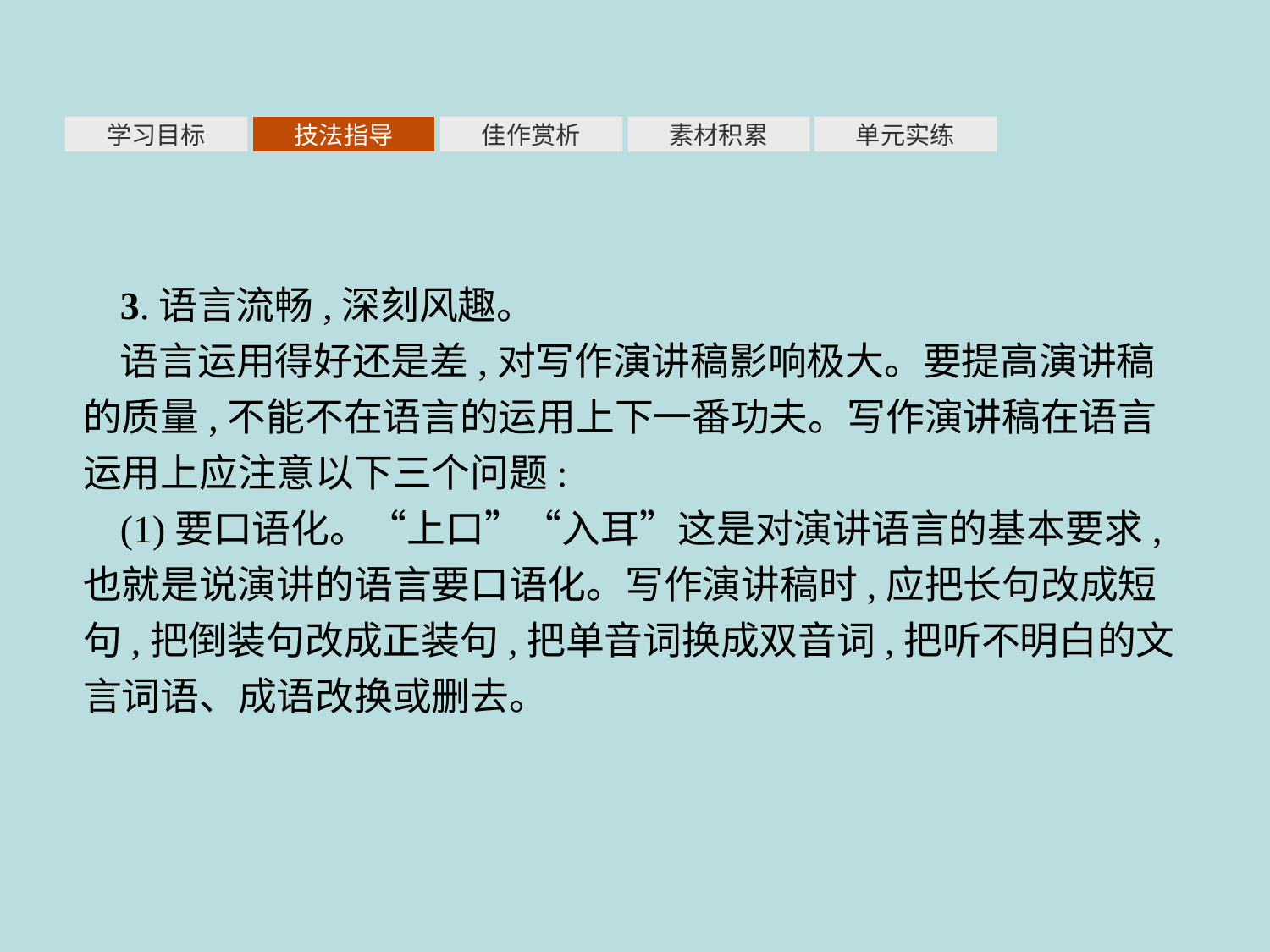

素材积累
学习目标
技法指导
佳作赏析
单元实练
3.语言流畅,深刻风趣。
语言运用得好还是差,对写作演讲稿影响极大。要提高演讲稿的质量,不能不在语言的运用上下一番功夫。写作演讲稿在语言运用上应注意以下三个问题:
(1)要口语化。“上口”“入耳”这是对演讲语言的基本要求,也就是说演讲的语言要口语化。写作演讲稿时,应把长句改成短句,把倒装句改成正装句,把单音词换成双音词,把听不明白的文言词语、成语改换或删去。